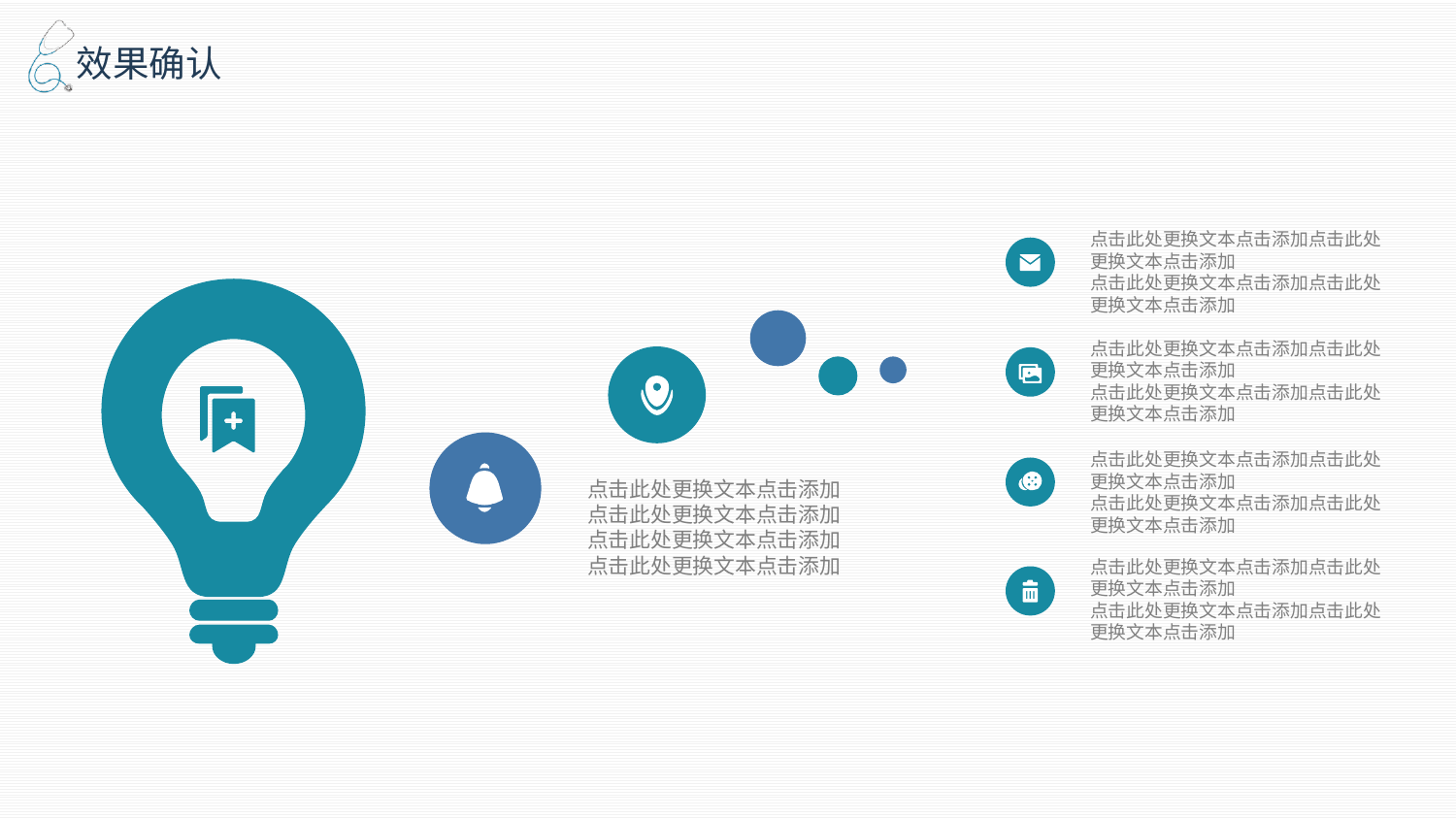

点击此处更换文本点击添加点击此处更换文本点击添加
点击此处更换文本点击添加点击此处更换文本点击添加

点击此处更换文本点击添加点击此处更换文本点击添加
点击此处更换文本点击添加点击此处更换文本点击添加

点击此处更换文本点击添加点击此处更换文本点击添加
点击此处更换文本点击添加点击此处更换文本点击添加

点击此处更换文本点击添加点击此处更换文本点击添加
点击此处更换文本点击添加点击此处更换文本点击添加
点击此处更换文本点击添加点击此处更换文本点击添加
点击此处更换文本点击添加点击此处更换文本点击添加